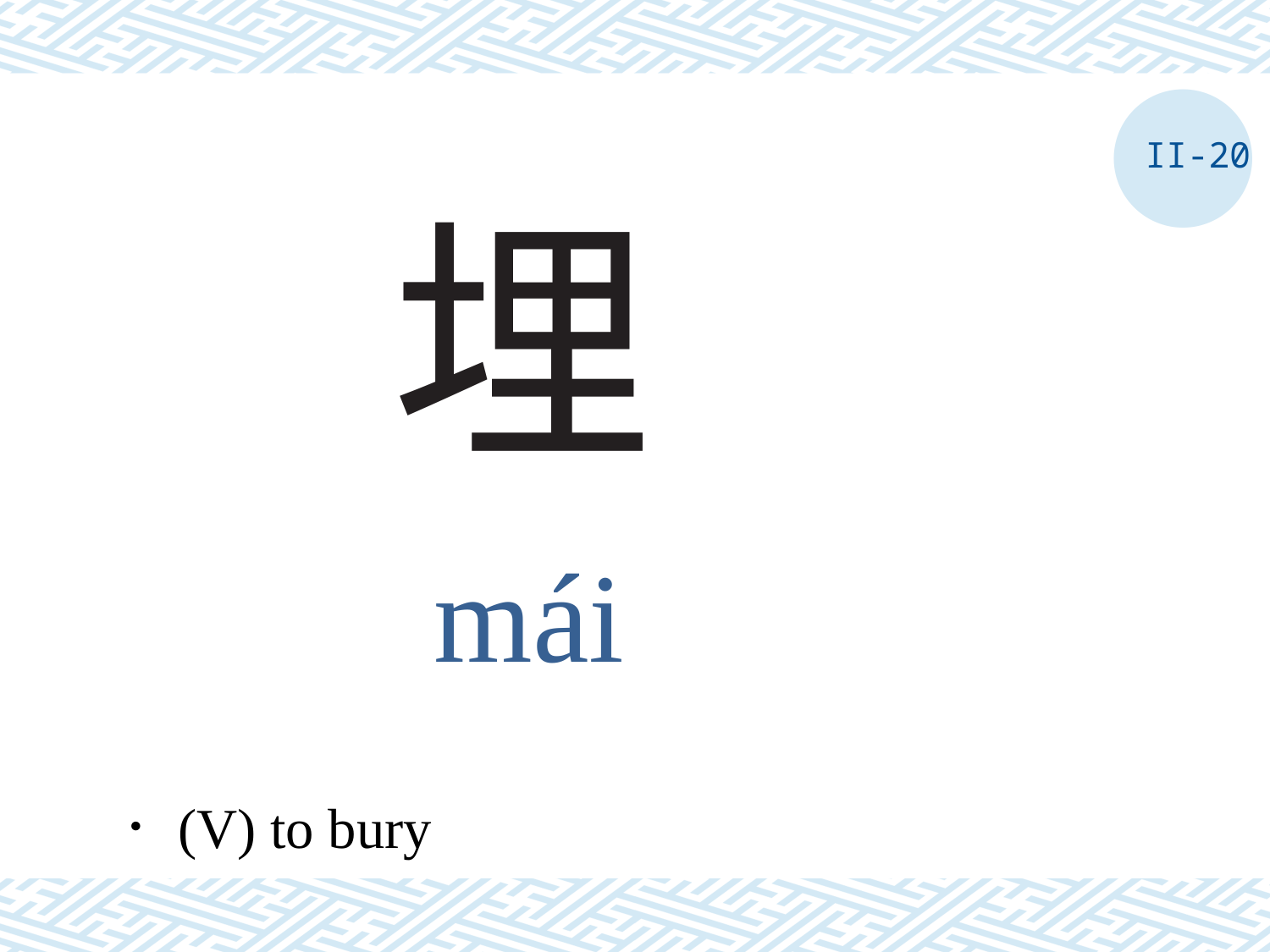

II-20

# 埋
mái
．(V) to bury